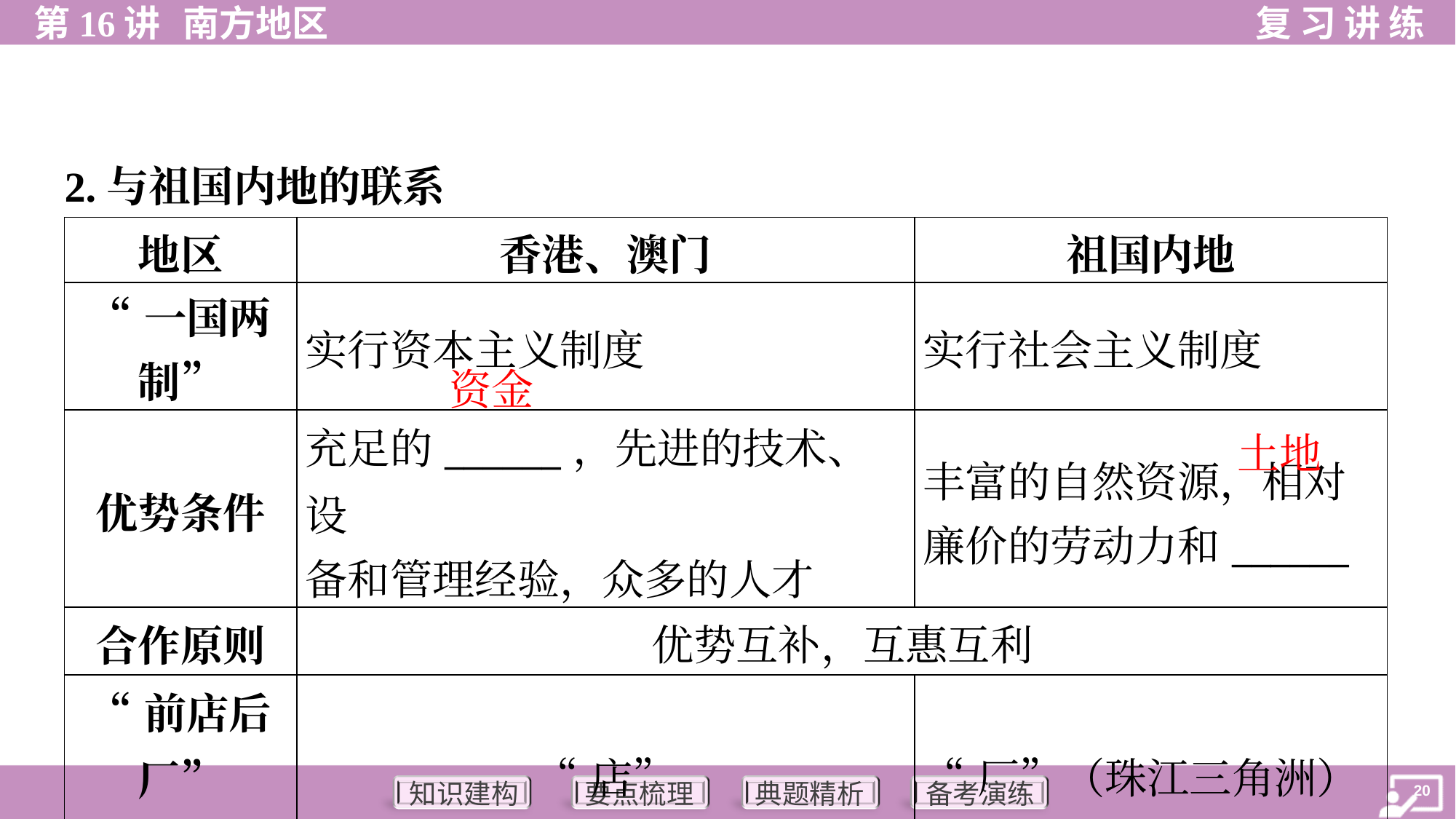

2.与祖国内地的联系
| 地区 | 香港、澳门 | 祖国内地 |
| --- | --- | --- |
| “一国两制” | 实行资本主义制度 | 实行社会主义制度 |
| 优势条件 | 充足的\_\_\_\_\_\_，先进的技术、设 备和管理经验，众多的人才 | 丰富的自然资源，相对 廉价的劳动力和\_\_\_\_\_\_ |
| 合作原则 | 优势互补，互惠互利 |  |
| “前店后厂” 合作模式 | “店” | “厂”（珠江三角洲） |
资金
土地